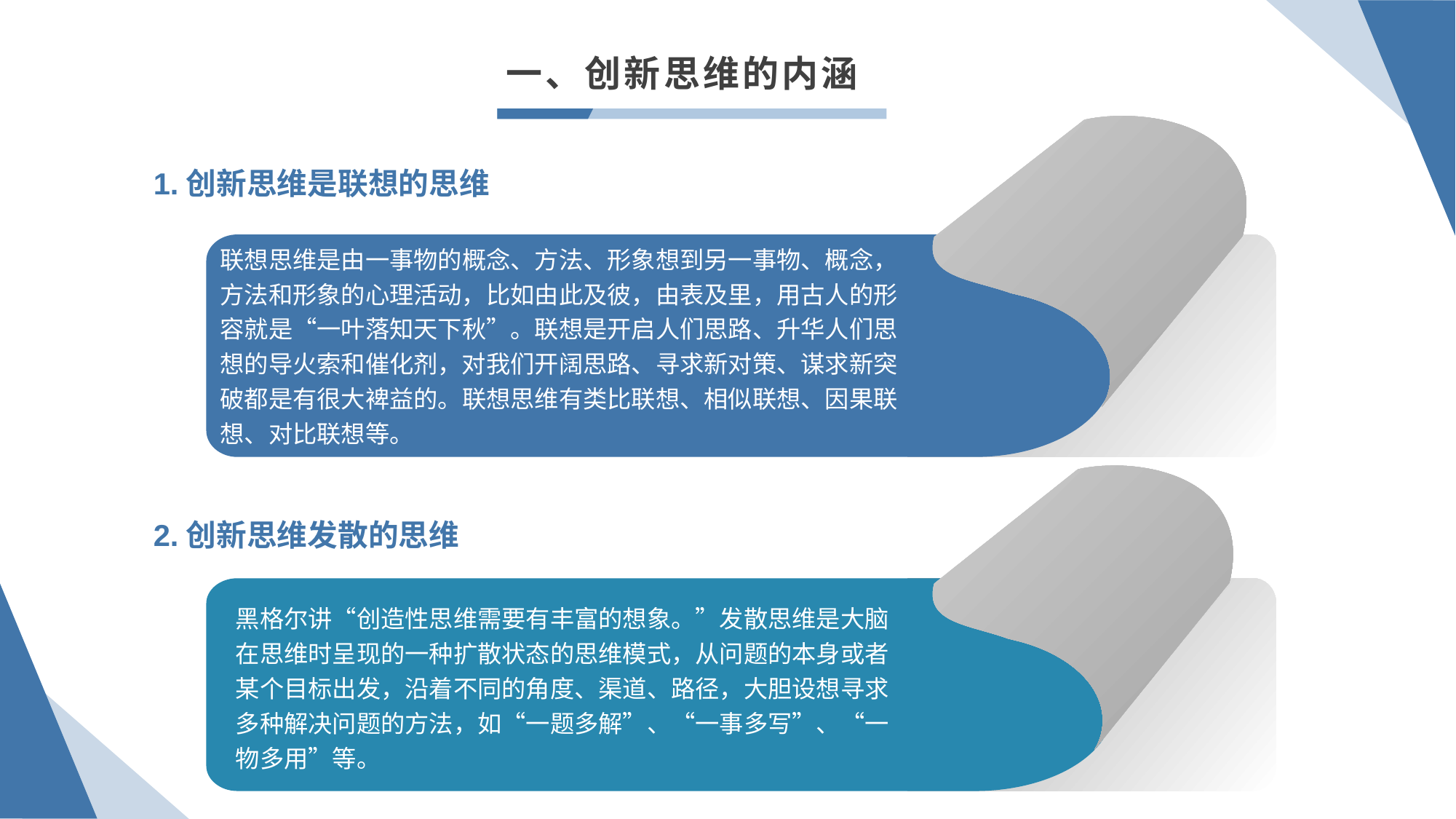

一、创新思维的内涵

  1.创新思维是联想的思维

联想思维是由一事物的概念、方法、形象想到另一事物、概念，方法和形象的心理活动，比如由此及彼，由表及里，用古人的形容就是“一叶落知天下秋”。联想是开启人们思路、升华人们思想的导火索和催化剂，对我们开阔思路、寻求新对策、谋求新突破都是有很大裨益的。联想思维有类比联想、相似联想、因果联想、对比联想等。

  2.创新思维发散的思维

黑格尔讲“创造性思维需要有丰富的想象。”发散思维是大脑在思维时呈现的一种扩散状态的思维模式，从问题的本身或者某个目标出发，沿着不同的角度、渠道、路径，大胆设想寻求多种解决问题的方法，如“一题多解”、“一事多写”、“一物多用”等。